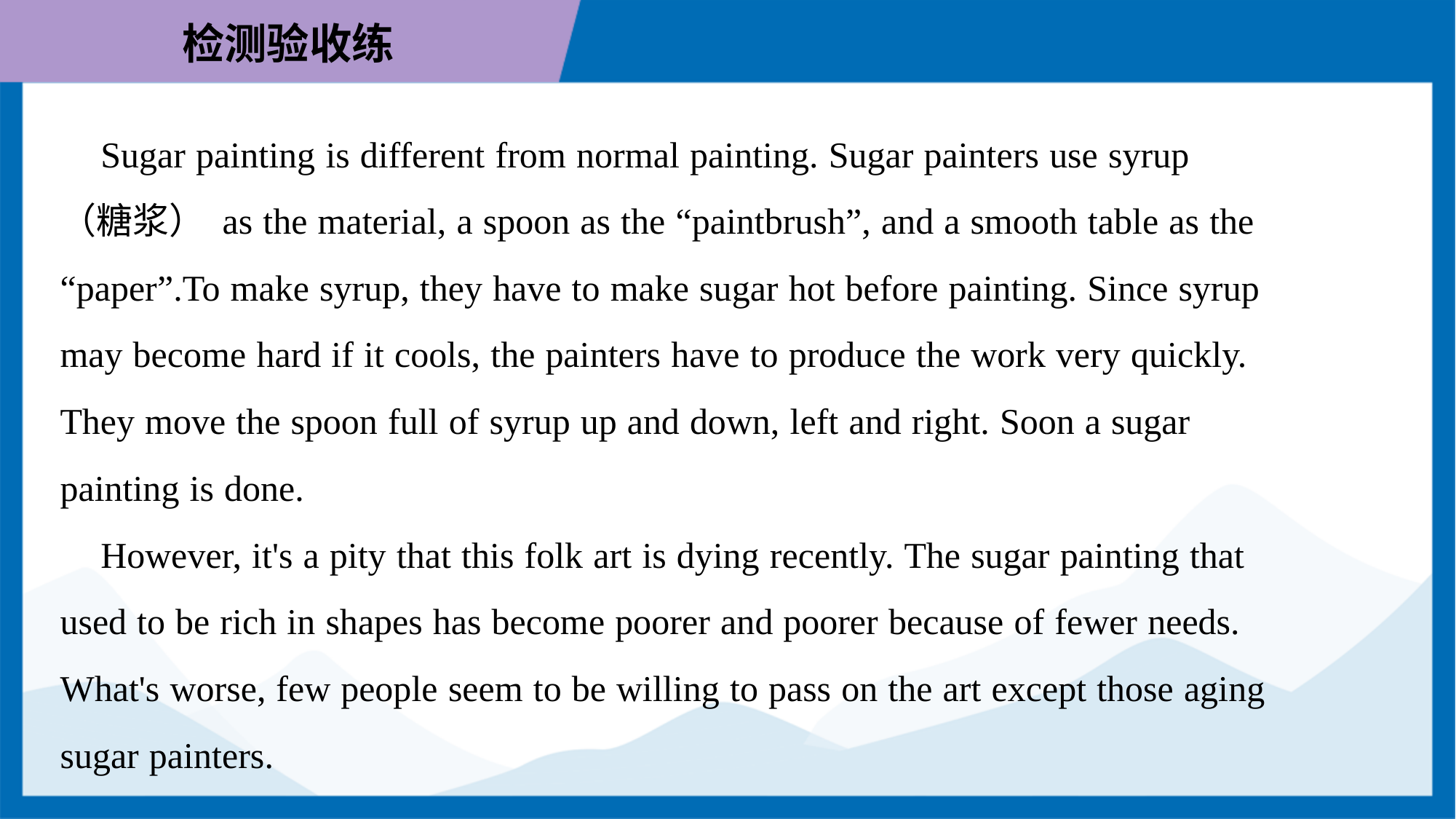

Sugar painting is different from normal painting. Sugar painters use syrup
（糖浆） as the material, a spoon as the “paintbrush”, and a smooth table as the
“paper”.To make syrup, they have to make sugar hot before painting. Since syrup
may become hard if it cools, the painters have to produce the work very quickly.
They move the spoon full of syrup up and down, left and right. Soon a sugar
painting is done.
    However, it's a pity that this folk art is dying recently. The sugar painting that
used to be rich in shapes has become poorer and poorer because of fewer needs.
What's worse, few people seem to be willing to pass on the art except those aging
sugar painters.